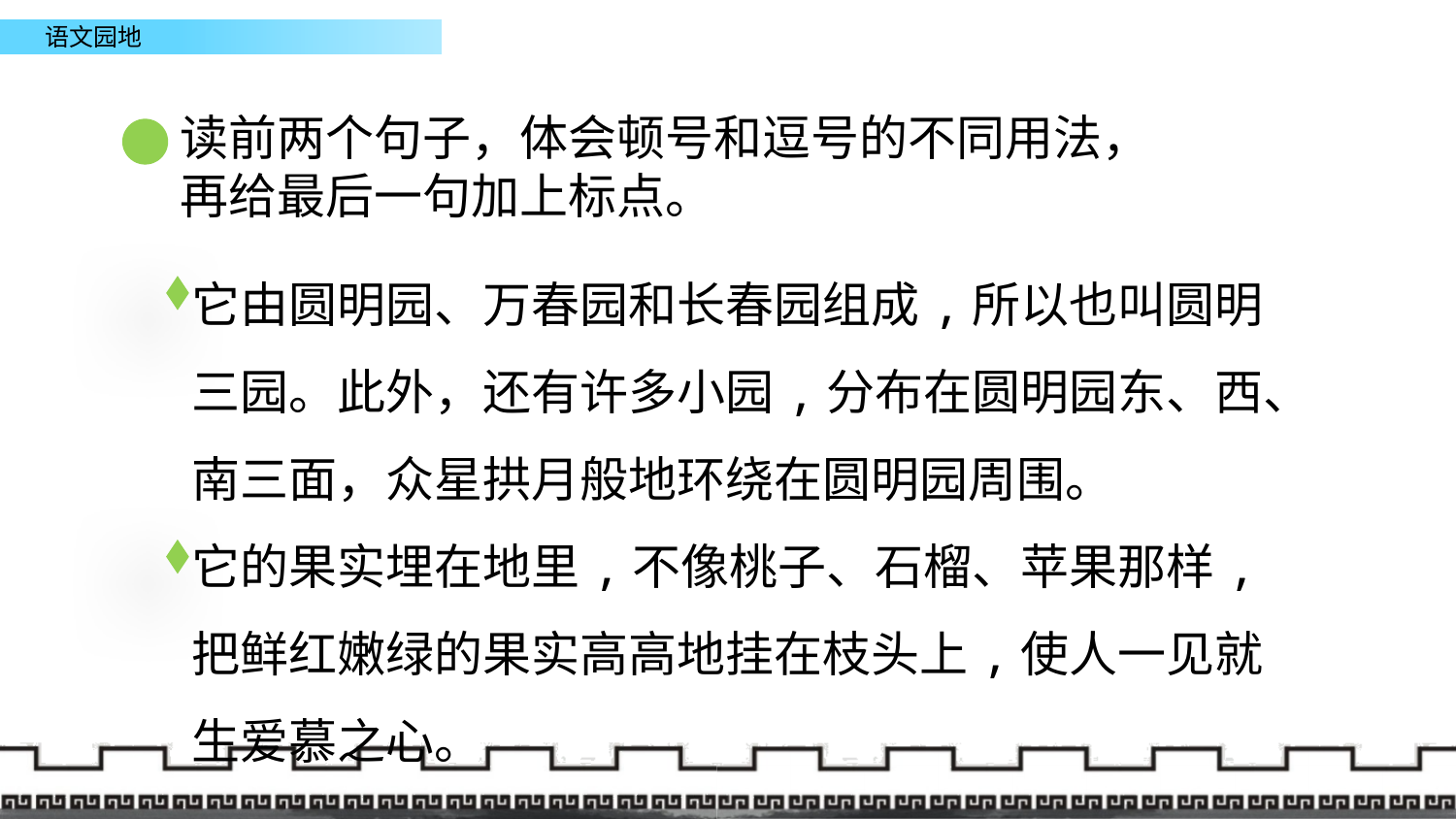

读前两个句子，体会顿号和逗号的不同用法，再给最后一句加上标点。

它由圆明园、万春园和长春园组成,所以也叫圆明三园。此外，还有许多小园,分布在圆明园东、西、南三面，众星拱月般地环绕在圆明园周围。
它的果实埋在地里,不像桃子、石榴、苹果那样,把鲜红嫩绿的果实高高地挂在枝头上,使人一见就生爱慕之心。